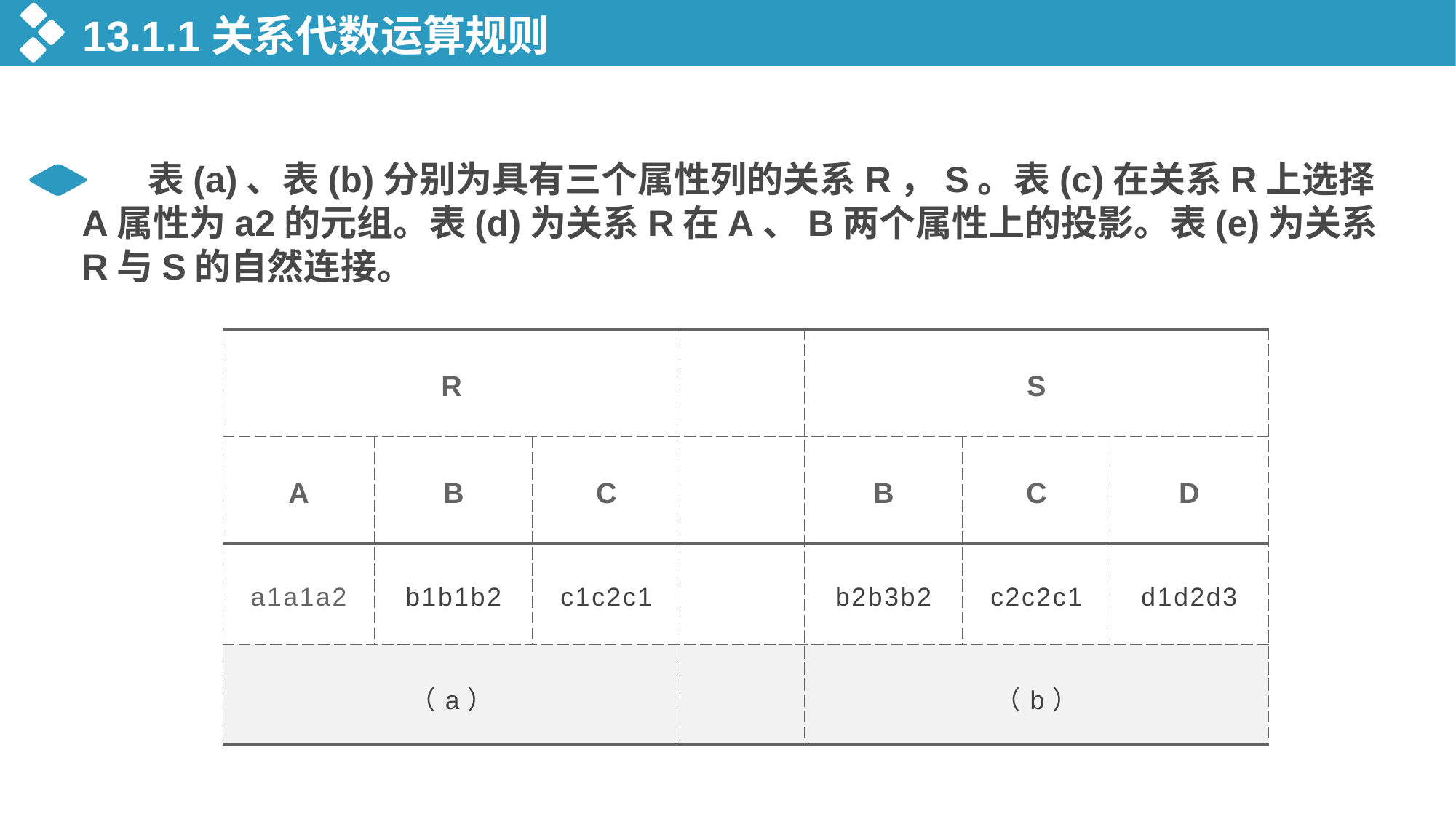

13.1.1关系代数运算规则
       表(a)、表(b)分别为具有三个属性列的关系R，S。表(c)在关系R上选择A属性为a2的元组。表(d)为关系R在A、B两个属性上的投影。表(e)为关系R与S的自然连接。

| R |  |  |  | S |  |  |
| --- | --- | --- | --- | --- | --- | --- |
| A | B | C |  | B | C | D |
| a1a1a2 | b1b1b2 | c1c2c1 |  | b2b3b2 | c2c2c1 | d1d2d3 |
| （a） |  |  |  | （b） |  |  |